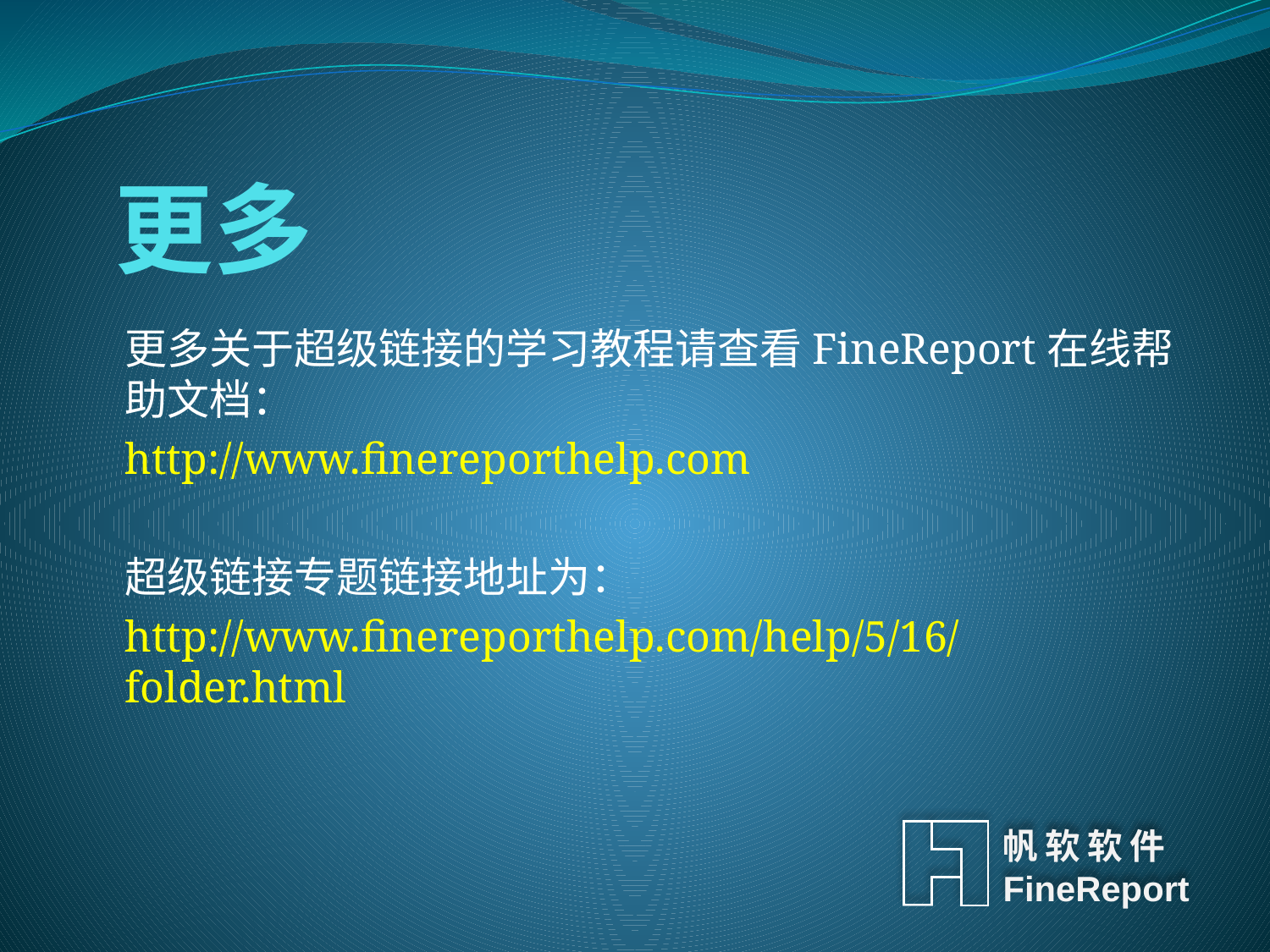

# 更多
更多关于超级链接的学习教程请查看FineReport在线帮助文档：
http://www.finereporthelp.com

超级链接专题链接地址为：
http://www.finereporthelp.com/help/5/16/folder.html